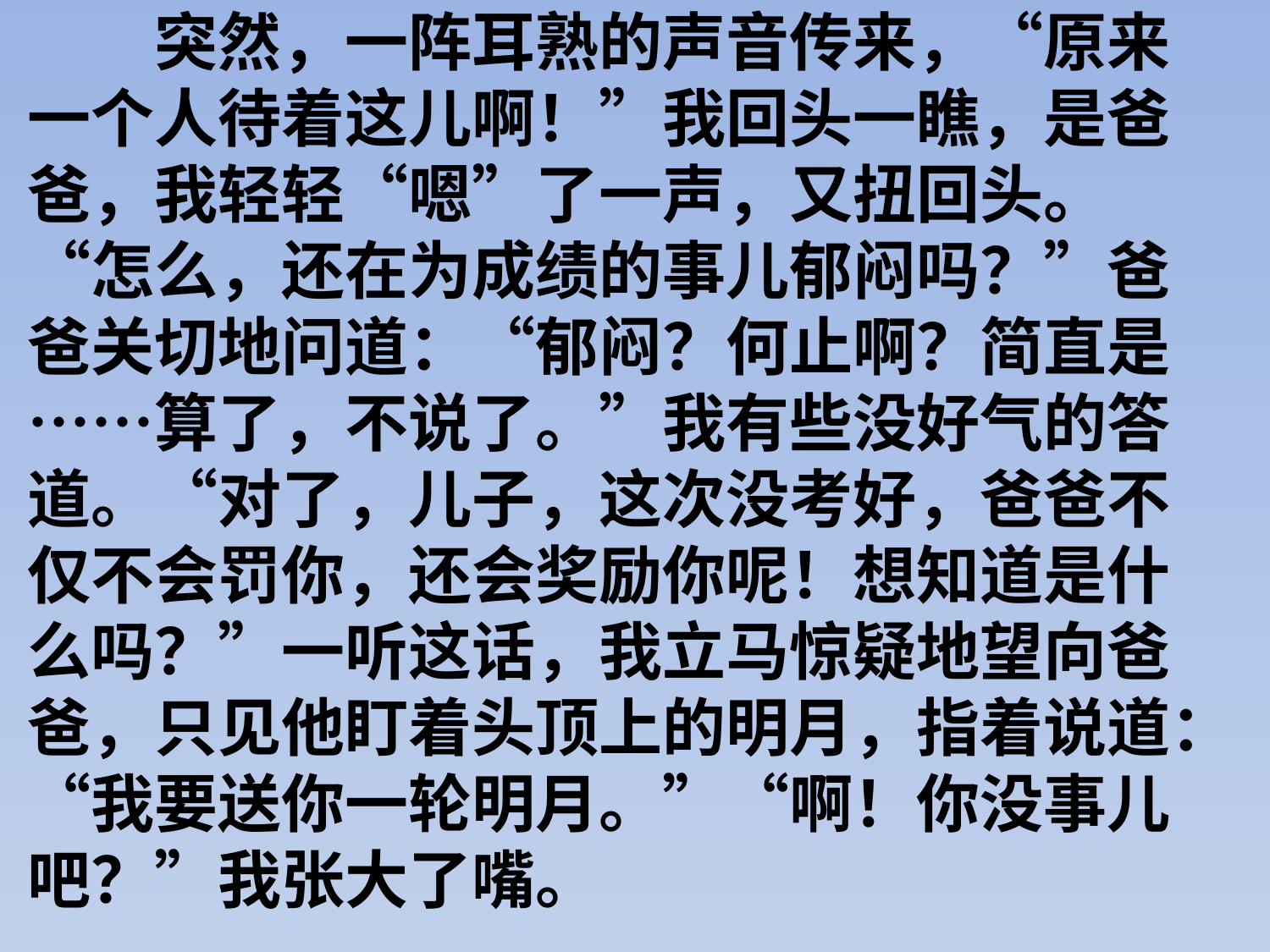

突然，一阵耳熟的声音传来，“原来一个人待着这儿啊！”我回头一瞧，是爸爸，我轻轻“嗯”了一声，又扭回头。“怎么，还在为成绩的事儿郁闷吗？”爸爸关切地问道：“郁闷？何止啊？简直是……算了，不说了。”我有些没好气的答道。“对了，儿子，这次没考好，爸爸不仅不会罚你，还会奖励你呢！想知道是什么吗？”一听这话，我立马惊疑地望向爸爸，只见他盯着头顶上的明月，指着说道：“我要送你一轮明月。”“啊！你没事儿吧？”我张大了嘴。